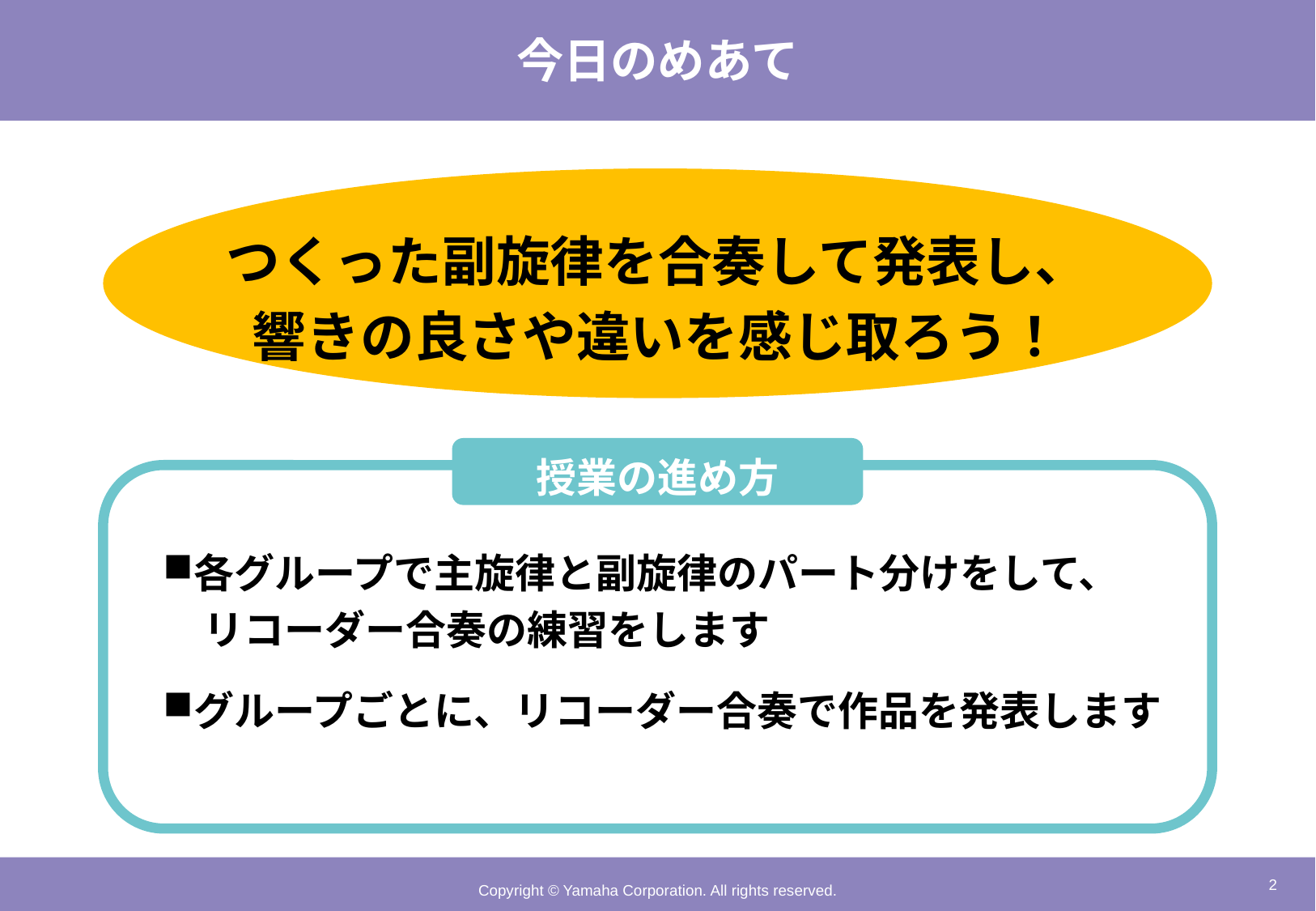

# 今日のめあて
つくった副旋律を合奏して発表し、
響きの良さや違いを感じ取ろう！
授業の進め方
各グループで主旋律と副旋律のパート分けをして、
　リコーダー合奏の練習をします
グループごとに、リコーダー合奏で作品を発表します
2